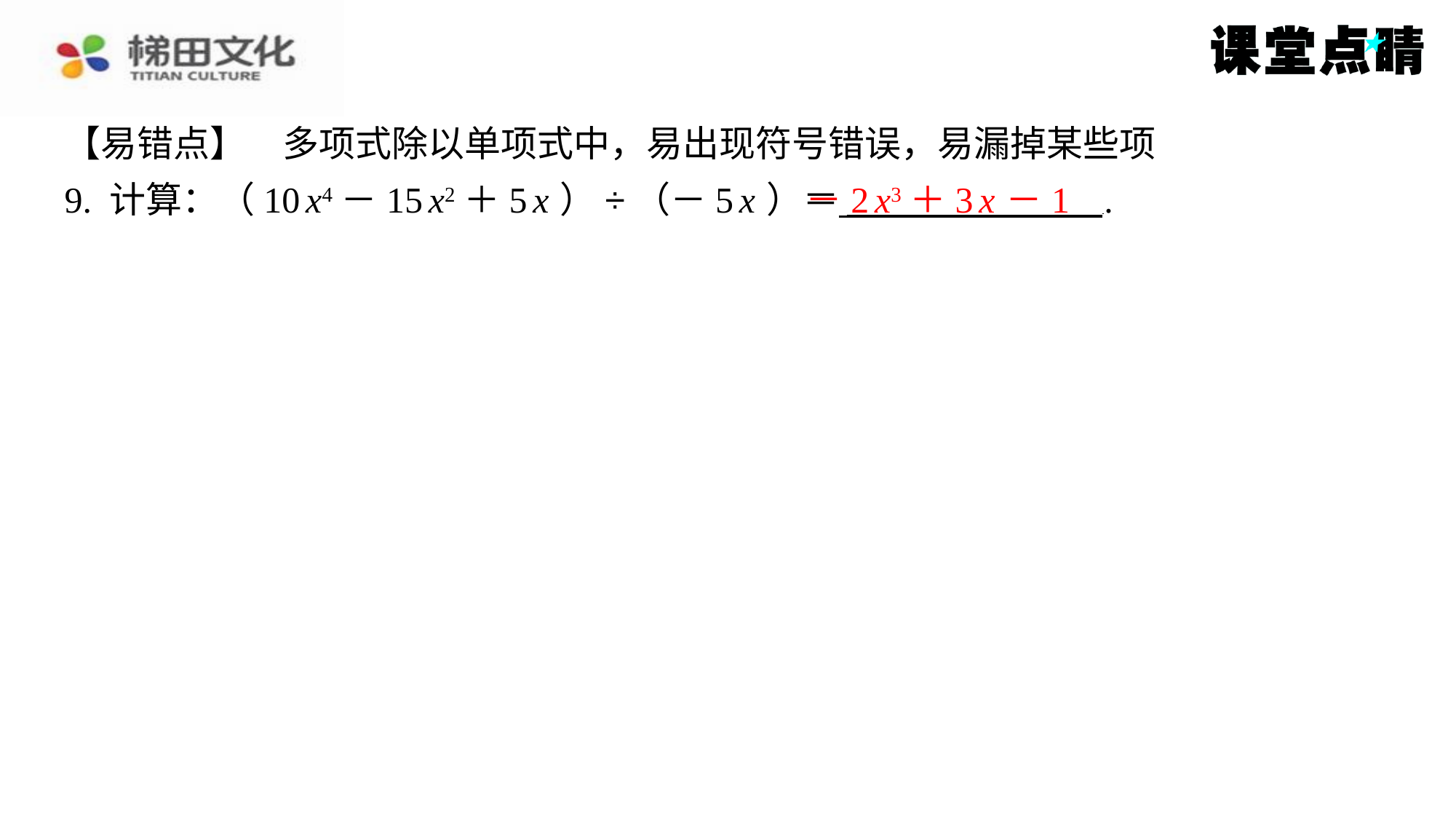

【易错点】　多项式除以单项式中，易出现符号错误，易漏掉某些项
9. 计算：（10 x4－15 x2＋5 x ）÷（－5 x ）＝                                        ⁠.
－2 x3＋3 x －1